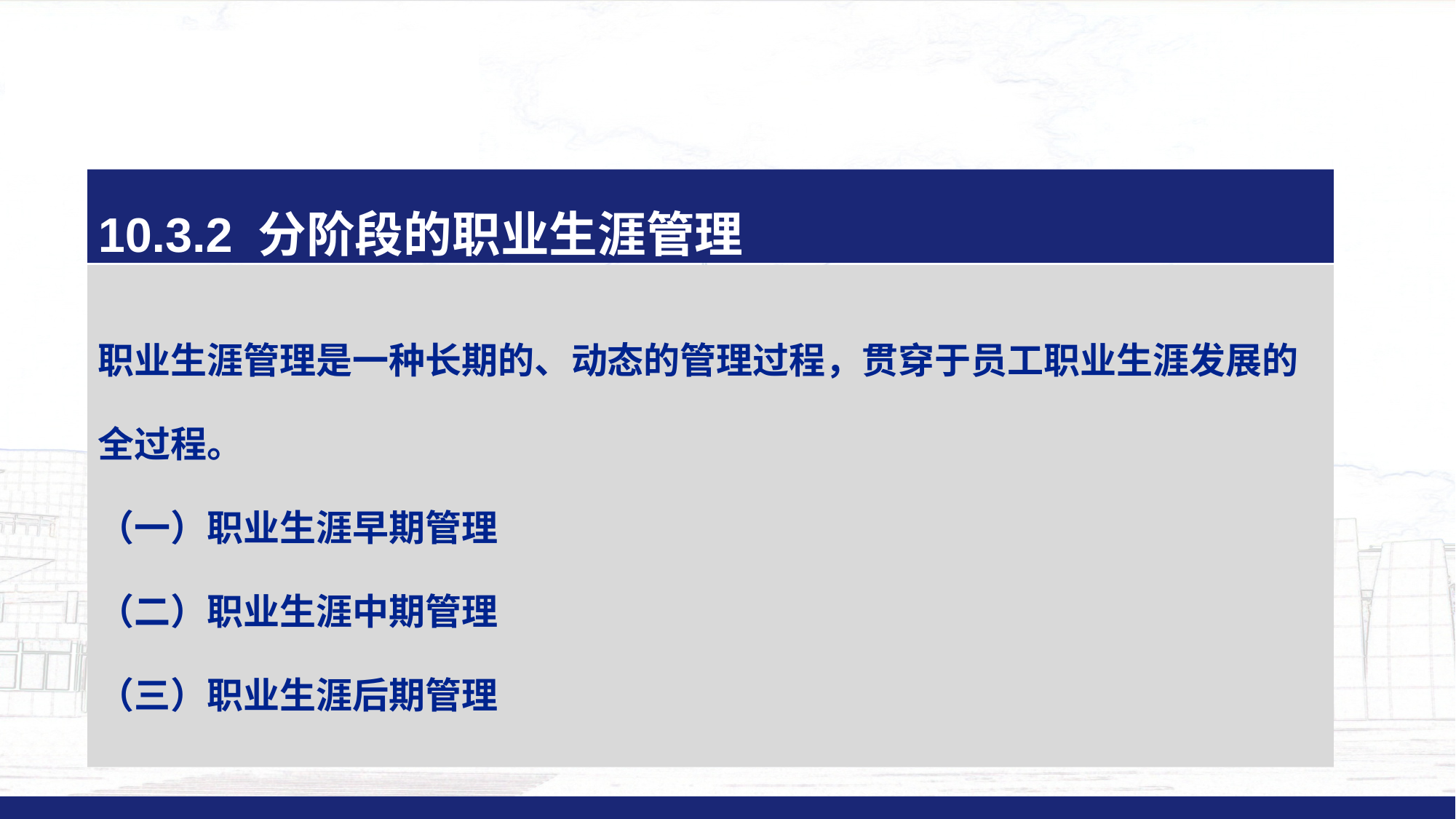

#
10.3.2 分阶段的职业生涯管理

职业生涯管理是一种长期的、动态的管理过程，贯穿于员工职业生涯发展的
全过程。
（一）职业生涯早期管理
（二）职业生涯中期管理
（三）职业生涯后期管理